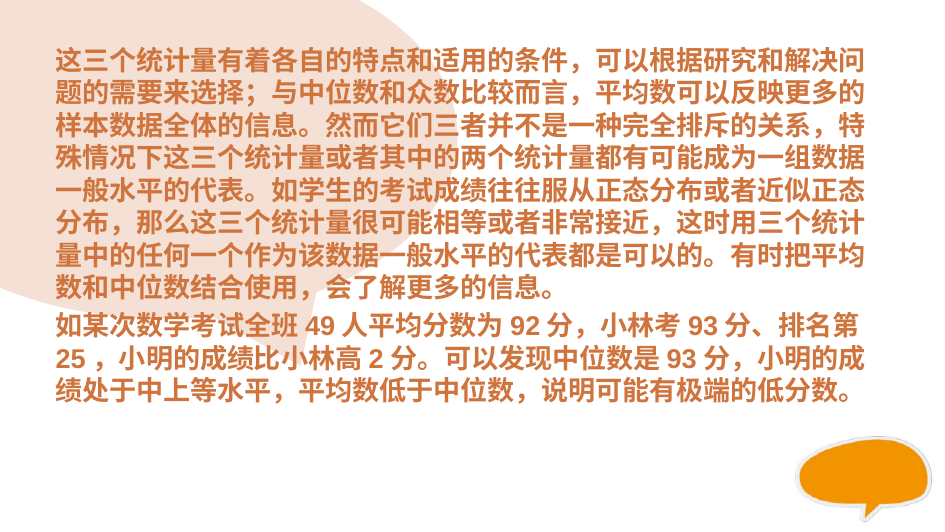

#
这三个统计量有着各自的特点和适用的条件，可以根据研究和解决问题的需要来选择；与中位数和众数比较而言，平均数可以反映更多的样本数据全体的信息。然而它们三者并不是一种完全排斥的关系，特殊情况下这三个统计量或者其中的两个统计量都有可能成为一组数据一般水平的代表。如学生的考试成绩往往服从正态分布或者近似正态分布，那么这三个统计量很可能相等或者非常接近，这时用三个统计量中的任何一个作为该数据一般水平的代表都是可以的。有时把平均数和中位数结合使用，会了解更多的信息。
如某次数学考试全班49人平均分数为92分，小林考93分、排名第25，小明的成绩比小林高2分。可以发现中位数是93分，小明的成绩处于中上等水平，平均数低于中位数，说明可能有极端的低分数。